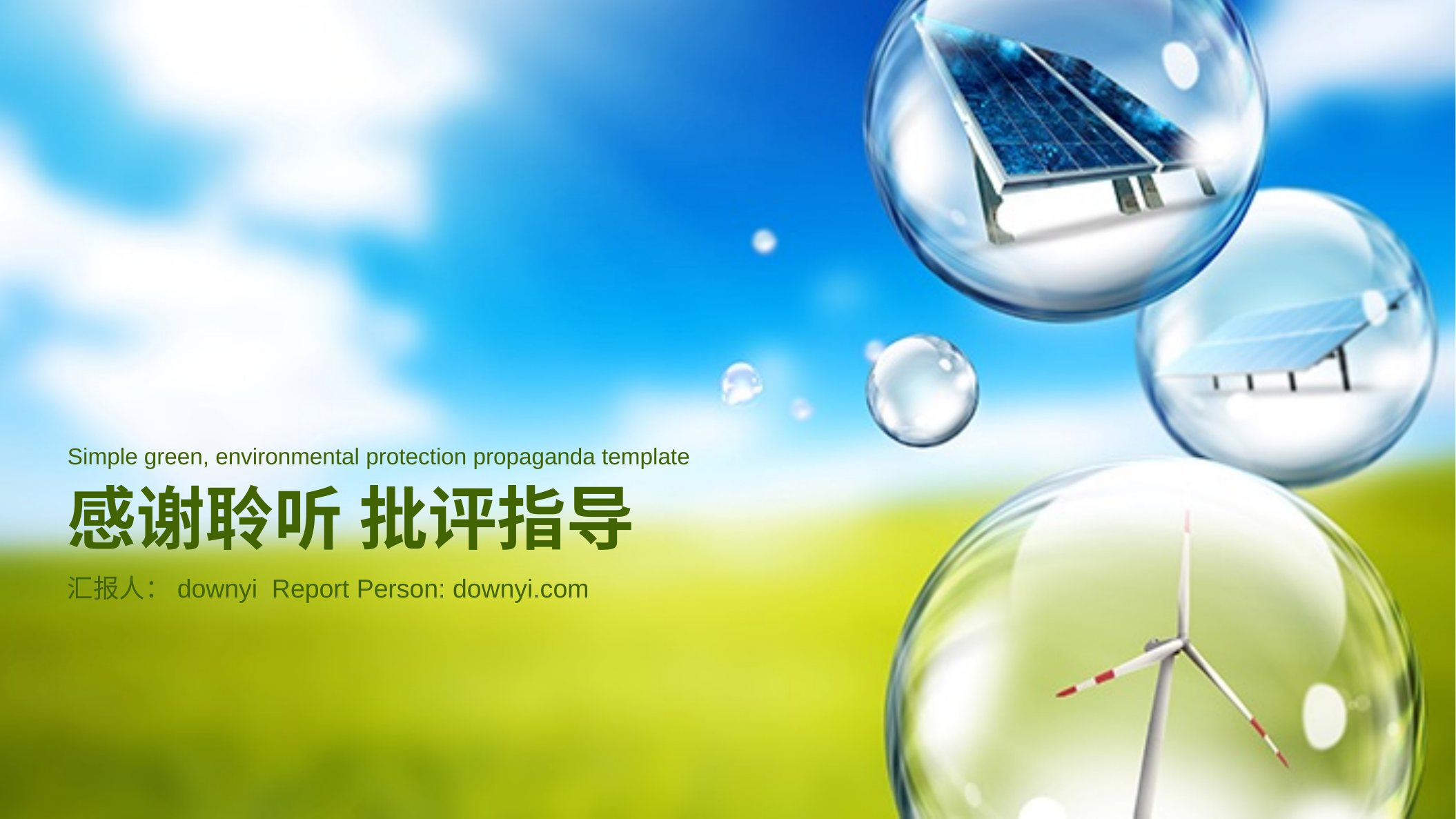

Simple green, environmental protection propaganda template
感谢聆听 批评指导
汇报人：downyi  Report Person: downyi.com